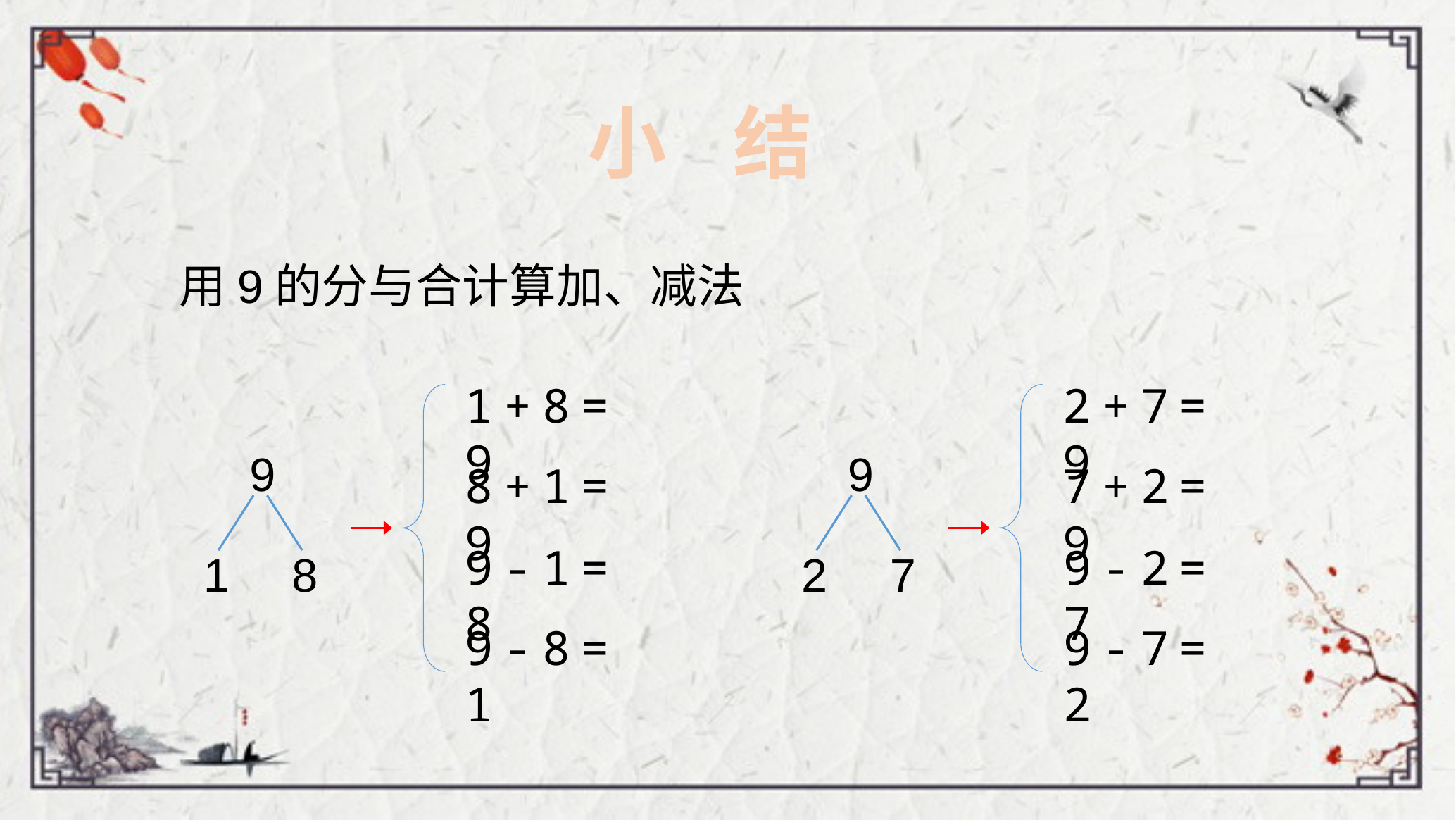

小   结
用9的分与合计算加、减法
1 + 8 = 9
2 + 7 = 9

9
1
8
9
2
7
8 + 1 = 9
7 + 2 = 9
9 - 1 = 8
9 - 2 = 7
9 - 8 = 1
9 - 7 = 2